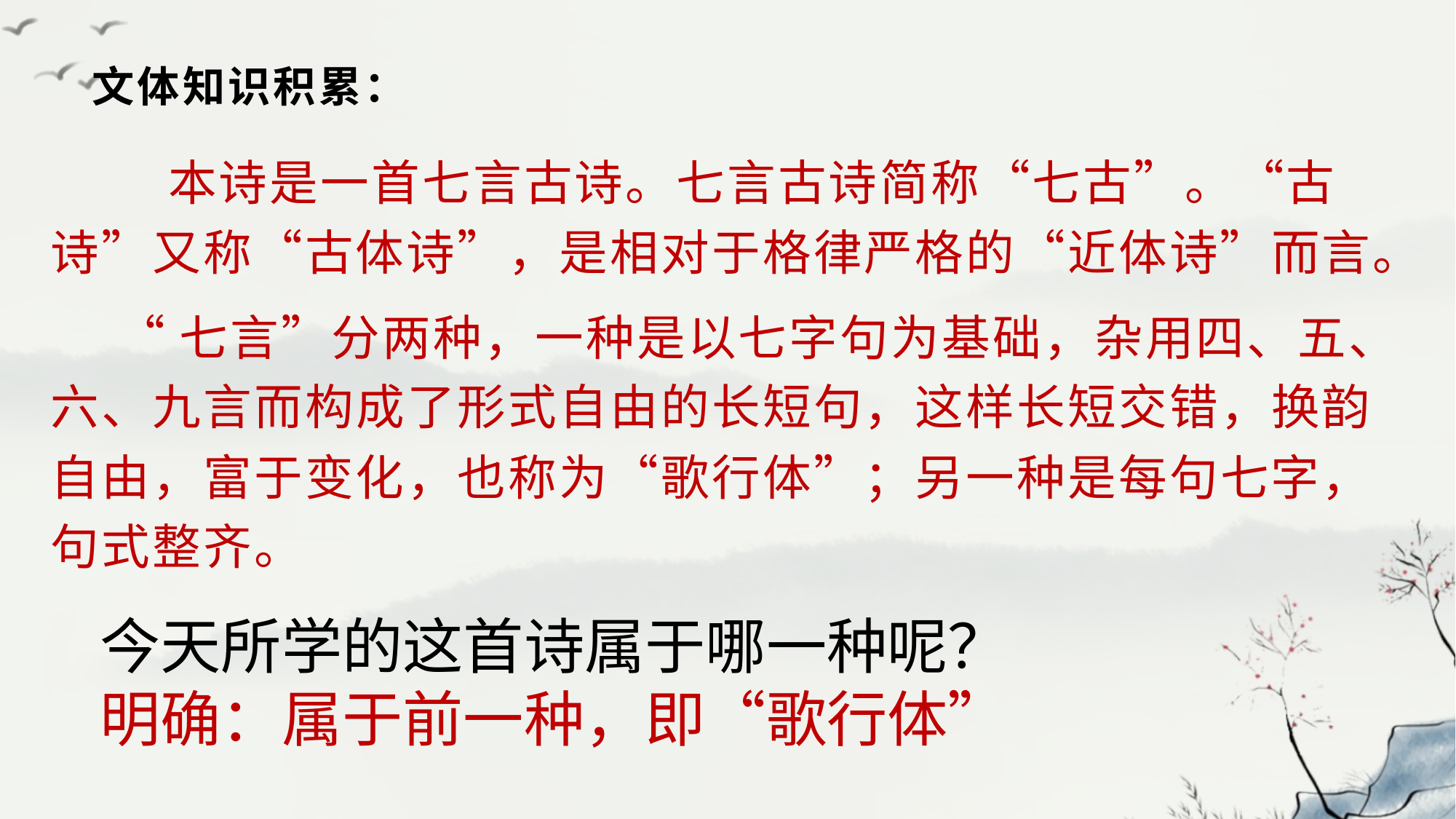

# 文体知识积累：
        本诗是一首七言古诗。七言古诗简称“七古”。“古诗”又称“古体诗”，是相对于格律严格的“近体诗”而言。
     “七言”分两种，一种是以七字句为基础，杂用四、五、六、九言而构成了形式自由的长短句，这样长短交错，换韵自由，富于变化，也称为“歌行体”；另一种是每句七字，句式整齐。
今天所学的这首诗属于哪一种呢？
明确：属于前一种，即“歌行体”